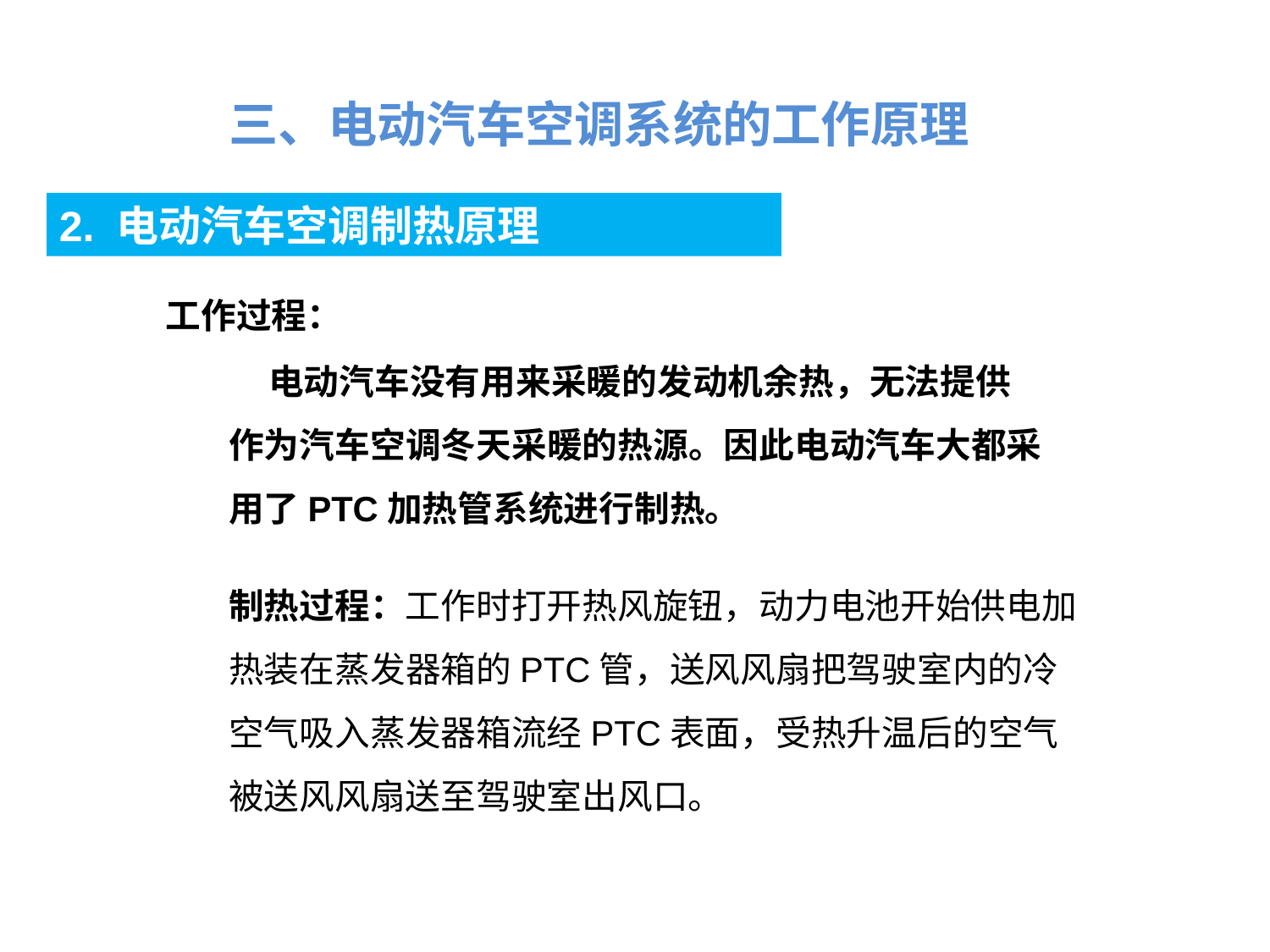

三、电动汽车空调系统的工作原理
2. 电动汽车空调制热原理
工作过程：
    电动汽车没有用来采暖的发动机余热，无法提供作为汽车空调冬天采暖的热源。因此电动汽车大都采用了PTC加热管系统进行制热。
制热过程：工作时打开热风旋钮，动力电池开始供电加热装在蒸发器箱的PTC管，送风风扇把驾驶室内的冷空气吸入蒸发器箱流经PTC表面，受热升温后的空气被送风风扇送至驾驶室出风口。